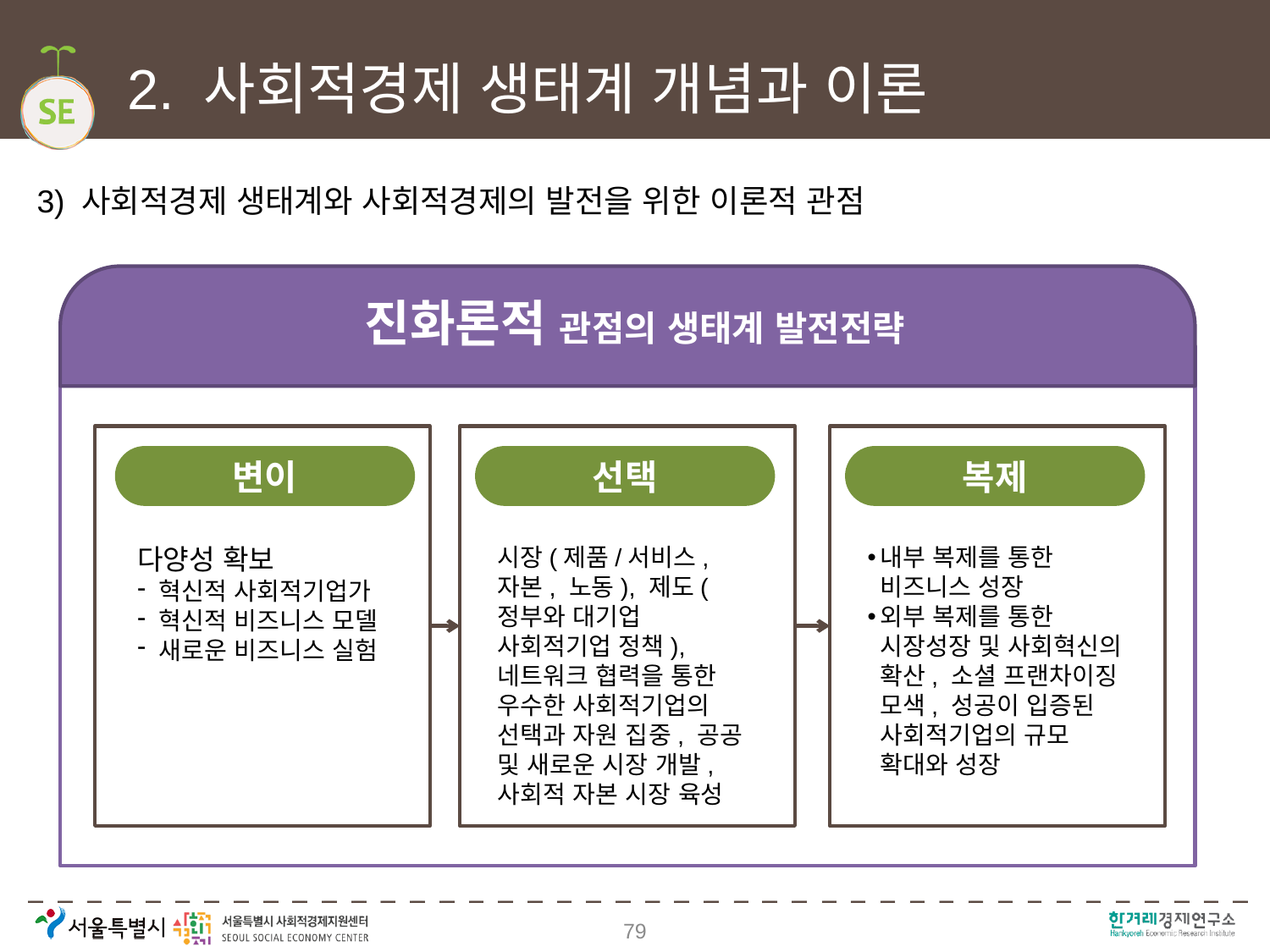

# 2. 사회적경제 생태계 개념과 이론
3) 사회적경제 생태계와 사회적경제의 발전을 위한 이론적 관점

진화론적 관점의 생태계 발전전략

변이
선택
복제
다양성 확보
 혁신적 사회적기업가
 혁신적 비즈니스 모델
 새로운 비즈니스 실험
시장(제품/서비스, 자본, 노동), 제도(정부와 대기업 사회적기업 정책), 네트워크 협력을 통한 우수한 사회적기업의 선택과 자원 집중, 공공 및 새로운 시장 개발, 사회적 자본 시장 육성
내부 복제를 통한 비즈니스 성장
외부 복제를 통한 시장성장 및 사회혁신의 확산, 소셜 프랜차이징 모색, 성공이 입증된 사회적기업의 규모 확대와 성장
79